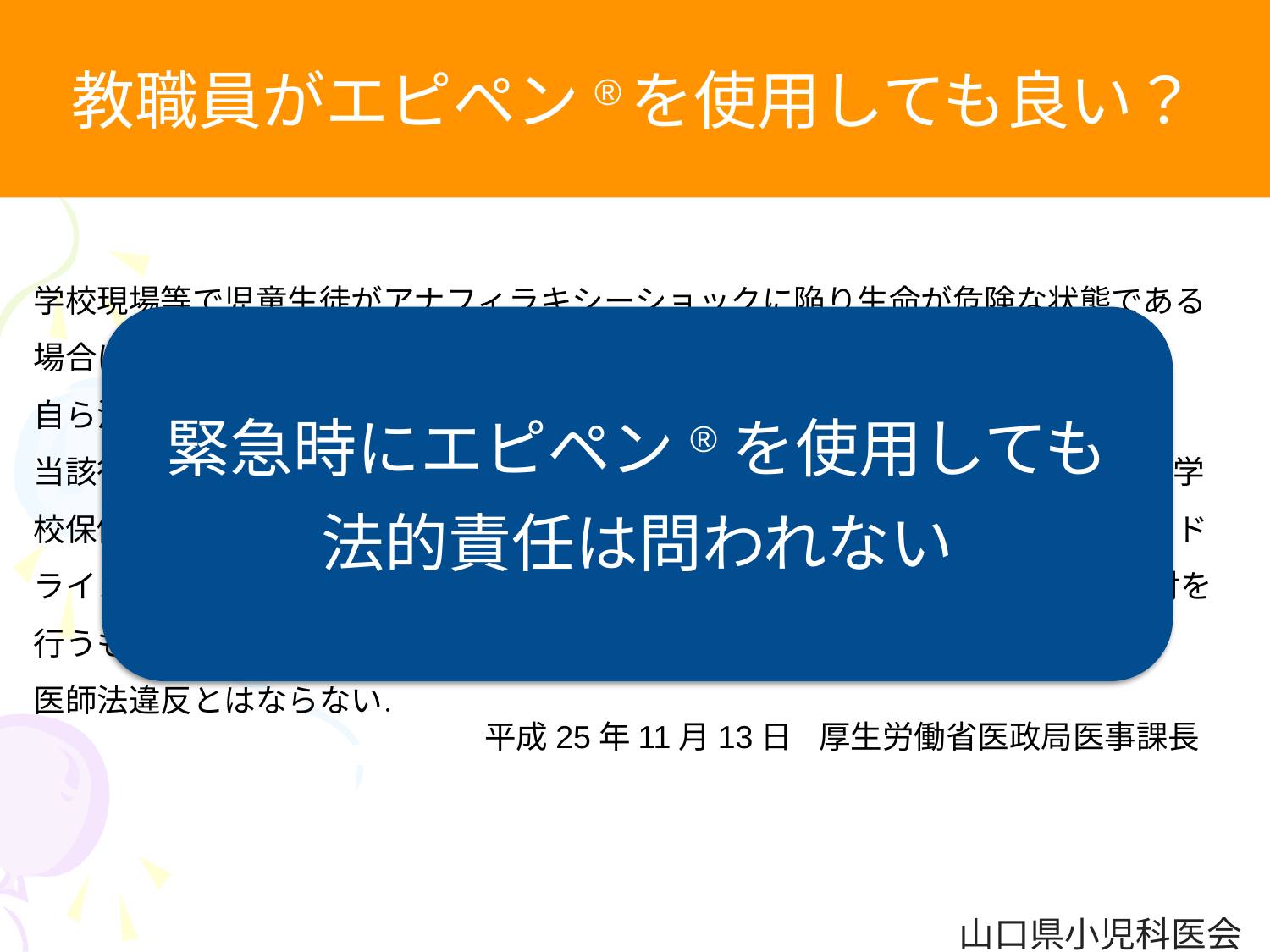

教職員がエピペン®を使用しても良い？
学校現場等で児童生徒がアナフィラキシーショックに陥り生命が危険な状態である場合に、救命の現場に居合わせた教職員が自己注射薬（「エピペン®」）を
自ら注射ができない本人に代わって注射する場合が想定されるが、
当該行為は緊急やむを得ない措置として行われるものであり、公益財団法人日本学校保健会発行、文部科学省監修の「学校のアレルギー疾患に対する取り組みガイドライン」（平成20年3月31日）において示している内容に即して教職員が注射を行うものであれば、
医師法違反とはならない．

緊急時にエピペン®を使用しても

法的責任は問われない

平成25年11月13日
厚生労働省医政局医事課長
山口県小児科医会